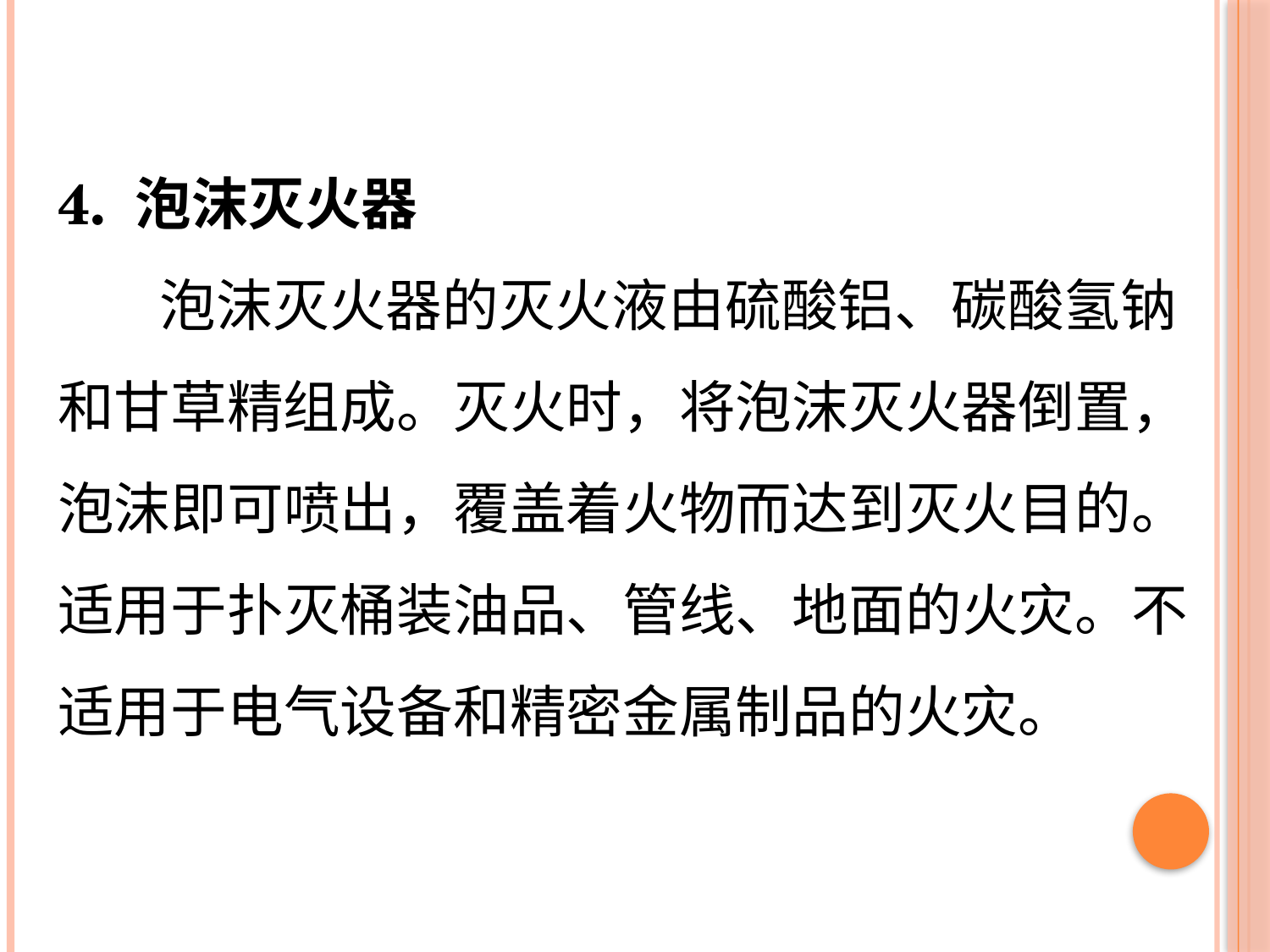

4. 泡沫灭火器
       泡沫灭火器的灭火液由硫酸铝、碳酸氢钠和甘草精组成。灭火时，将泡沫灭火器倒置，泡沫即可喷出，覆盖着火物而达到灭火目的。适用于扑灭桶装油品、管线、地面的火灾。不适用于电气设备和精密金属制品的火灾。